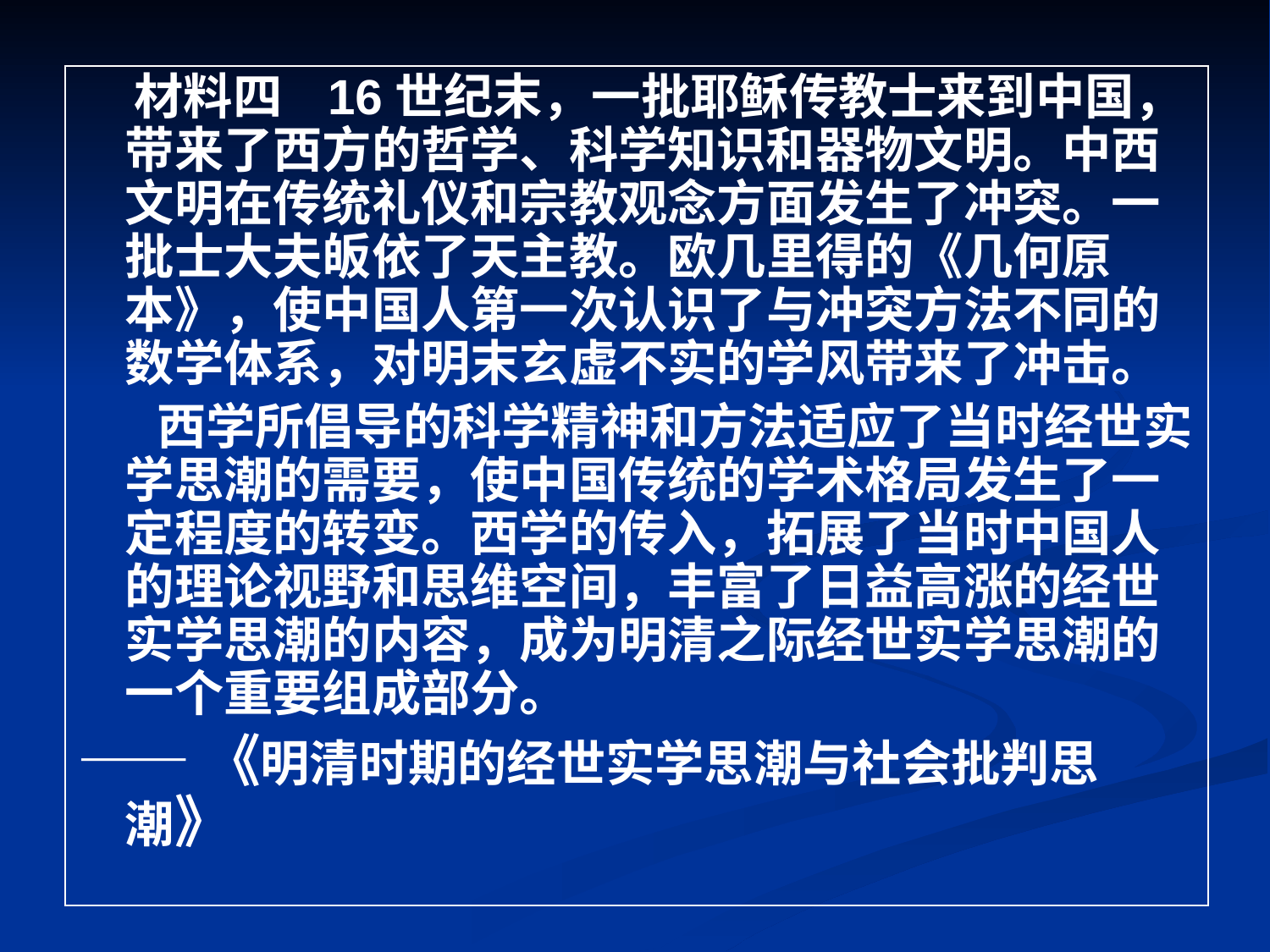

材料四   16世纪末，一批耶稣传教士来到中国，带来了西方的哲学、科学知识和器物文明。中西文明在传统礼仪和宗教观念方面发生了冲突。一批士大夫皈依了天主教。欧几里得的《几何原本》，使中国人第一次认识了与冲突方法不同的数学体系，对明末玄虚不实的学风带来了冲击。
      西学所倡导的科学精神和方法适应了当时经世实学思潮的需要，使中国传统的学术格局发生了一定程度的转变。西学的传入，拓展了当时中国人的理论视野和思维空间，丰富了日益高涨的经世实学思潮的内容，成为明清之际经世实学思潮的一个重要组成部分。
——《明清时期的经世实学思潮与社会批判思潮》